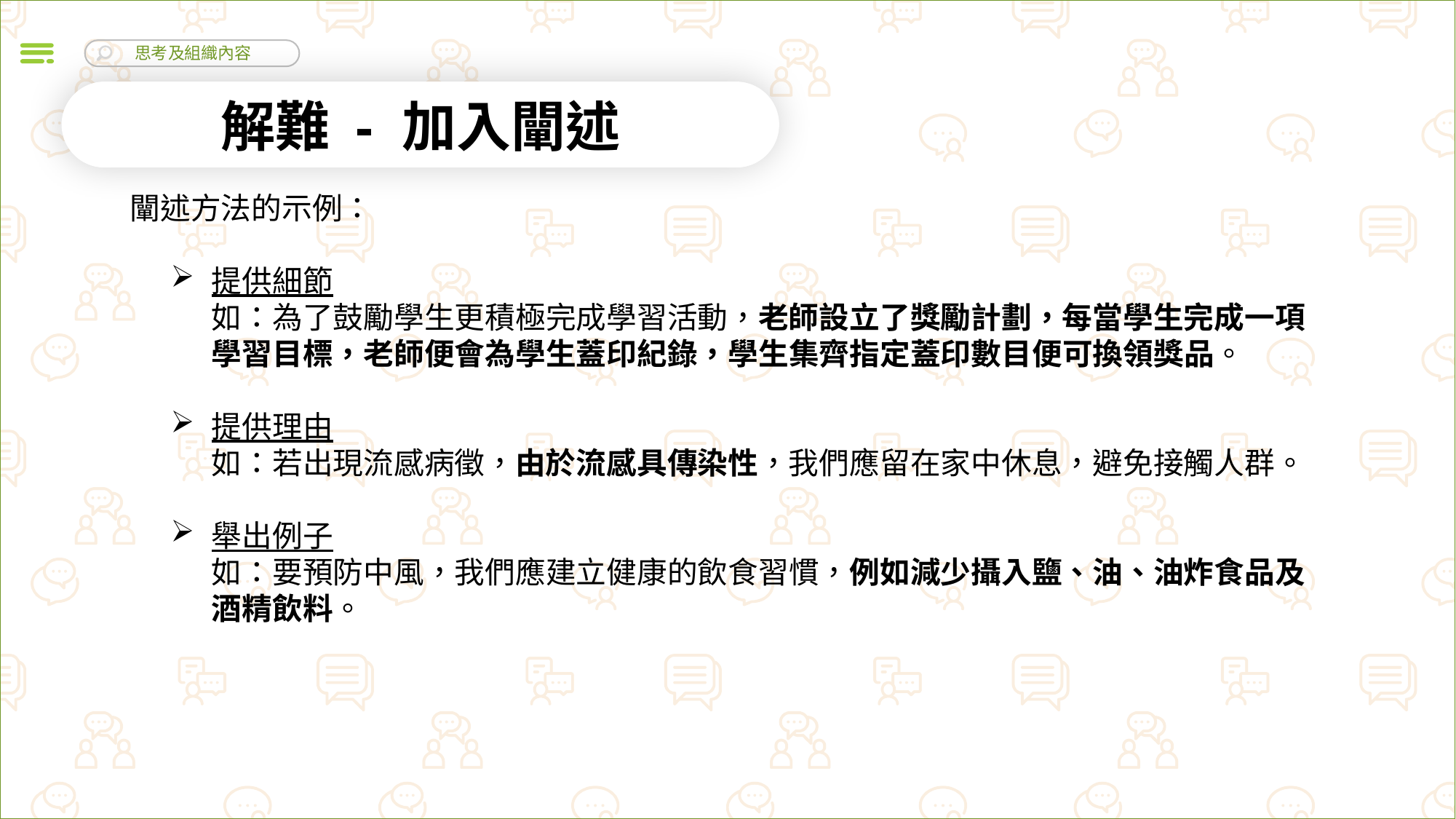

解難 - 加入闡述
闡述方法的示例：

提供細節
如：為了鼓勵學生更積極完成學習活動，老師設立了獎勵計劃，每當學生完成一項學習目標，老師便會為學生蓋印紀錄，學生集齊指定蓋印數目便可換領獎品。

提供理由
如：若出現流感病徵，由於流感具傳染性，我們應留在家中休息，避免接觸人群。

舉出例子
如：要預防中風，我們應建立健康的飲食習慣，例如減少攝入鹽、油、油炸食品及酒精飲料。